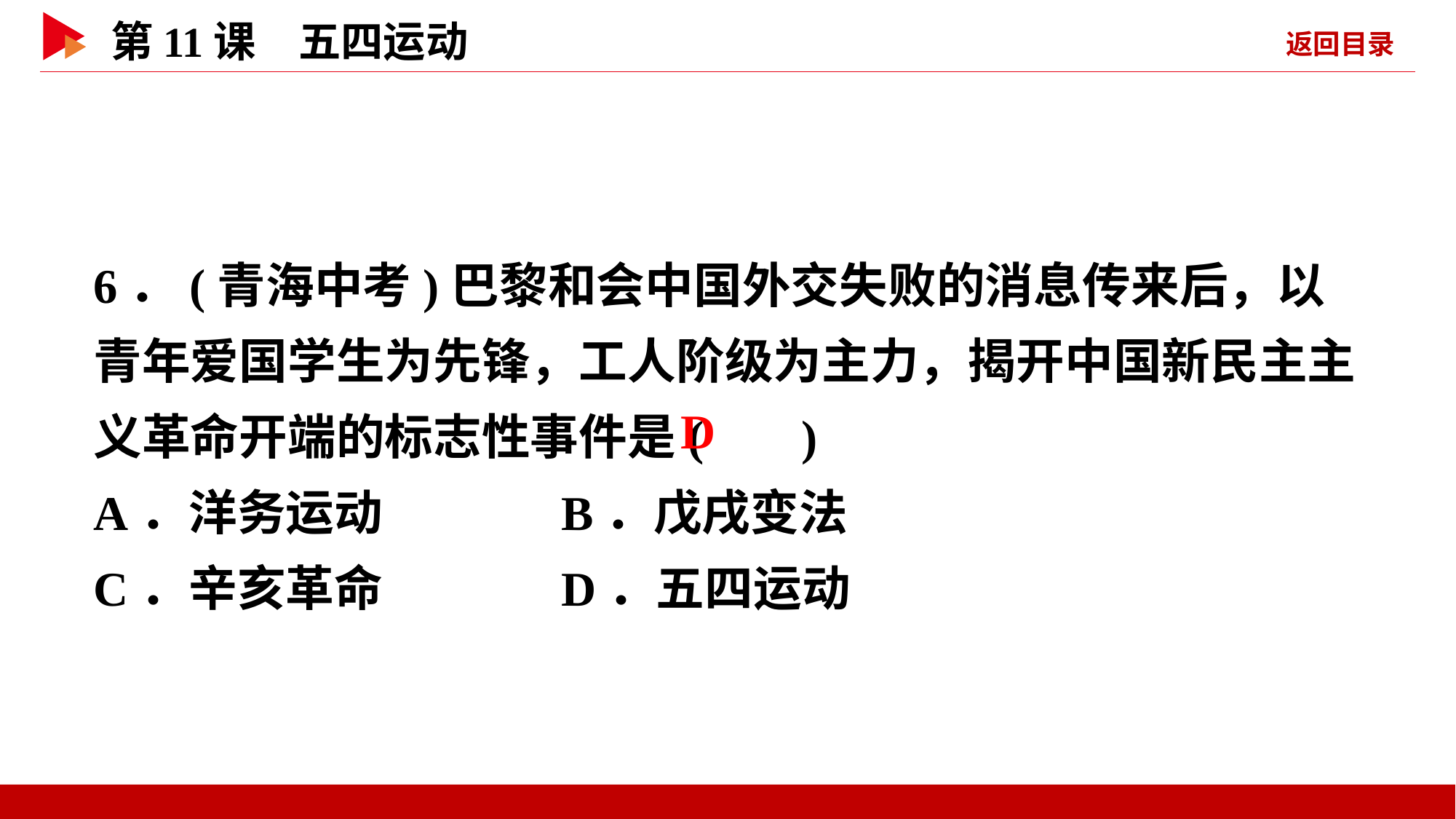

6．(青海中考)巴黎和会中国外交失败的消息传来后，以青年爱国学生为先锋，工人阶级为主力，揭开中国新民主主义革命开端的标志性事件是(        )
A．洋务运动               B．戊戌变法
C．辛亥革命               D．五四运动
   D